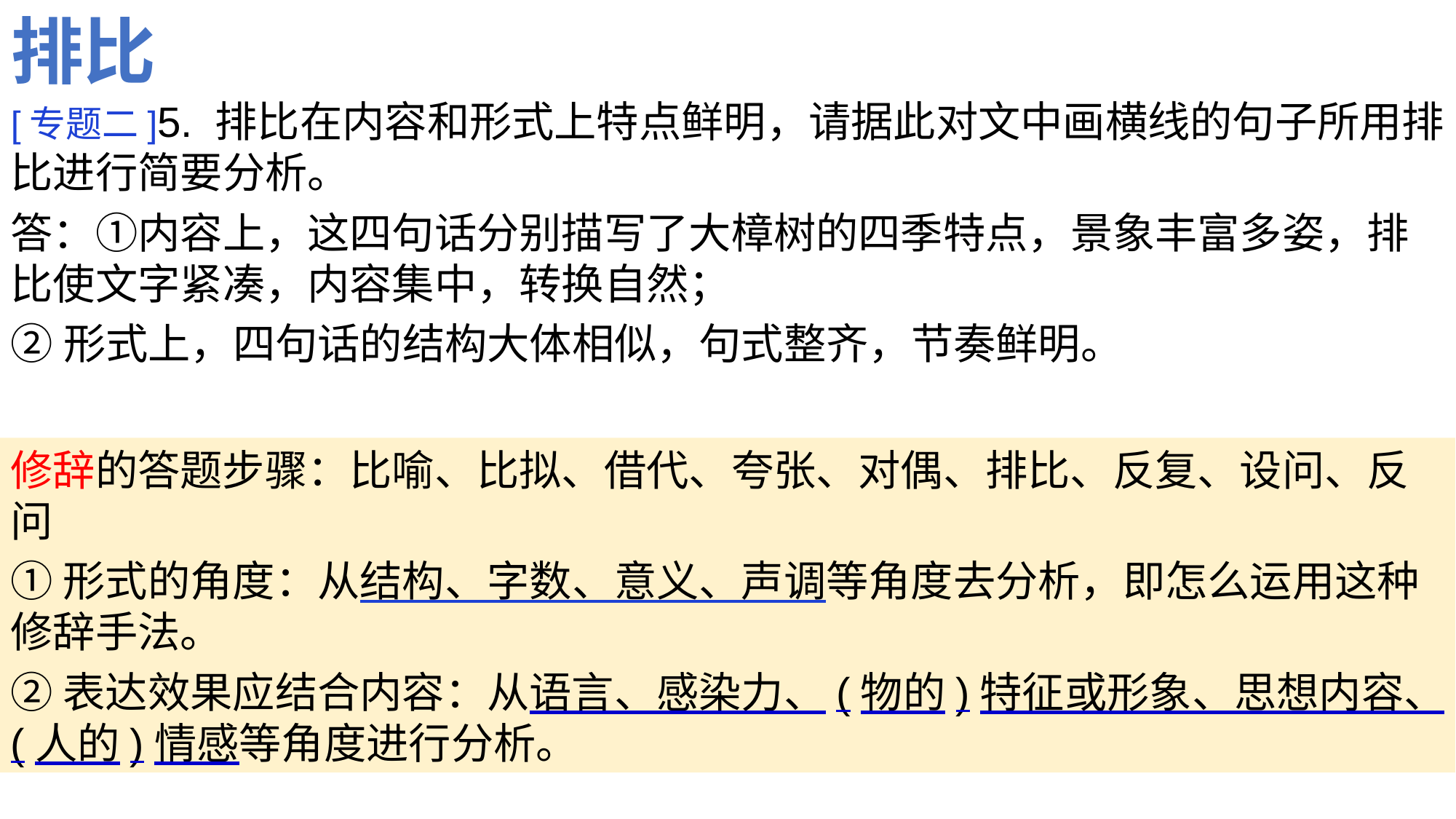

排比
[专题二]5. 排比在内容和形式上特点鲜明，请据此对文中画横线的句子所用排比进行简要分析。
答：①内容上，这四句话分别描写了大樟树的四季特点，景象丰富多姿，排比使文字紧凑，内容集中，转换自然；
②形式上，四句话的结构大体相似，句式整齐，节奏鲜明。
修辞的答题步骤：比喻、比拟、借代、夸张、对偶、排比、反复、设问、反问
①形式的角度：从结构、字数、意义、声调等角度去分析，即怎么运用这种修辞手法。
②表达效果应结合内容：从语言、感染力、(物的)特征或形象、思想内容、(人的)情感等角度进行分析。